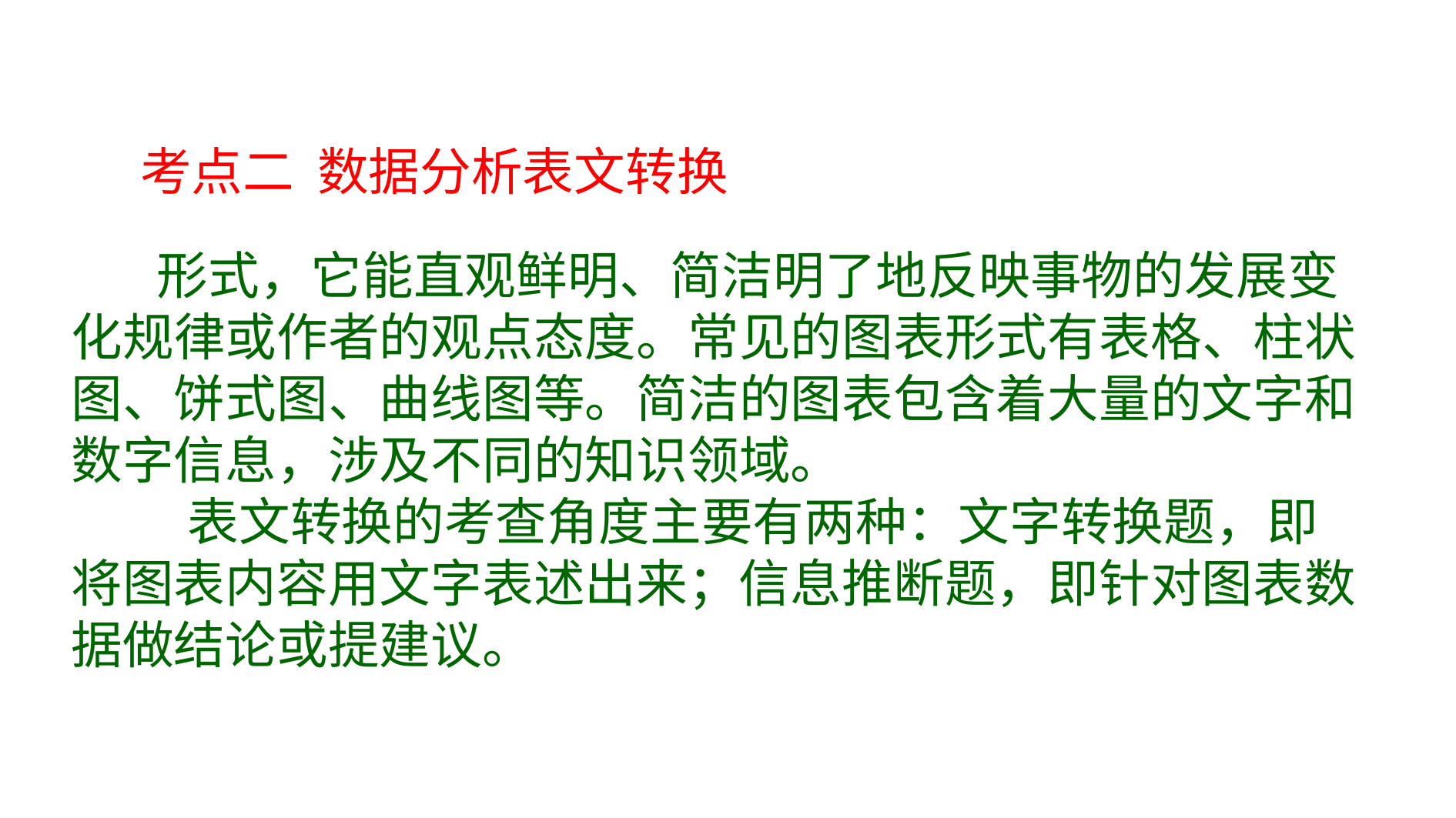

考点二  数据分析表文转换
　    形式，它能直观鲜明、简洁明了地反映事物的发展变化规律或作者的观点态度。常见的图表形式有表格、柱状图、饼式图、曲线图等。简洁的图表包含着大量的文字和数字信息，涉及不同的知识领域。
         表文转换的考查角度主要有两种：文字转换题，即将图表内容用文字表述出来；信息推断题，即针对图表数据做结论或提建议。